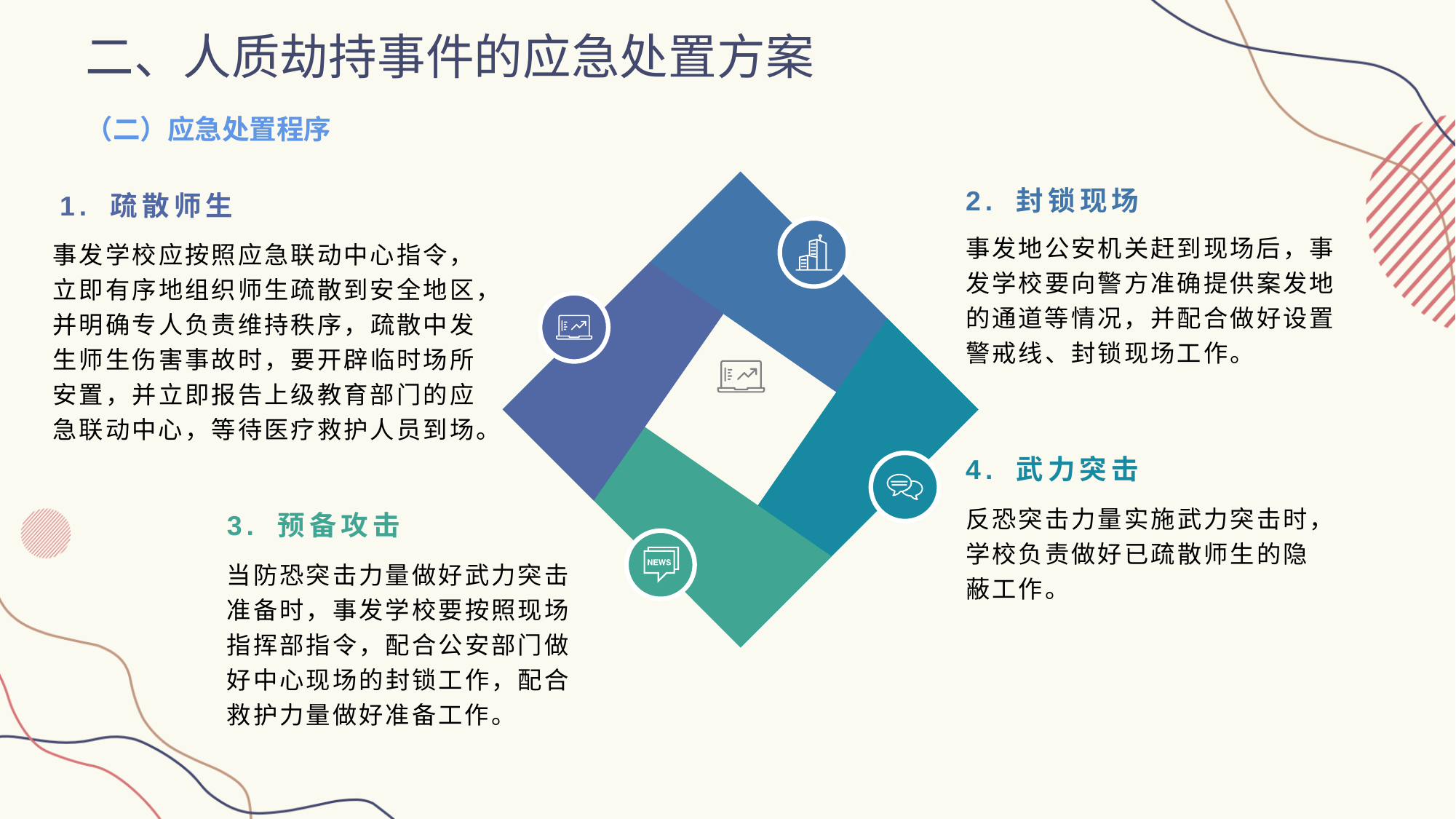

二、人质劫持事件的应急处置方案
（二）应急处置程序
2. 封锁现场
1. 疏散师生

事发地公安机关赶到现场后，事发学校要向警方准确提供案发地的通道等情况，并配合做好设置警戒线、封锁现场工作。

事发学校应按照应急联动中心指令，立即有序地组织师生疏散到安全地区，并明确专人负责维持秩序，疏散中发生师生伤害事故时，要开辟临时场所安置，并立即报告上级教育部门的应急联动中心，等待医疗救护人员到场。

4. 武力突击

3. 预备攻击
反恐突击力量实施武力突击时，学校负责做好已疏散师生的隐蔽工作。

当防恐突击力量做好武力突击准备时，事发学校要按照现场指挥部指令，配合公安部门做好中心现场的封锁工作，配合救护力量做好准备工作。